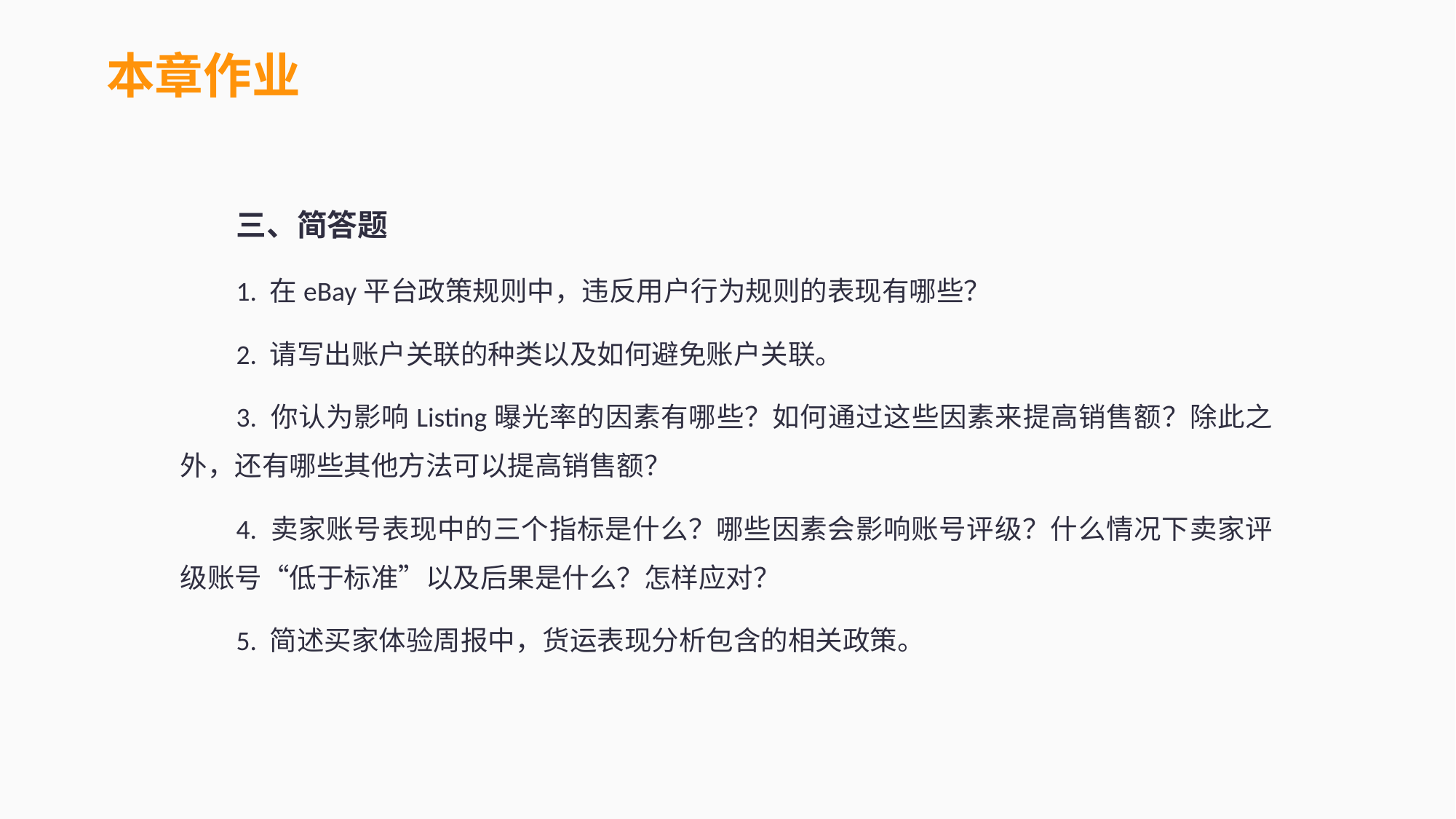

本章作业
三、简答题
1. 在eBay平台政策规则中，违反用户行为规则的表现有哪些？
2. 请写出账户关联的种类以及如何避免账户关联。
3. 你认为影响Listing曝光率的因素有哪些？如何通过这些因素来提高销售额？除此之外，还有哪些其他方法可以提高销售额？
4. 卖家账号表现中的三个指标是什么？哪些因素会影响账号评级？什么情况下卖家评级账号“低于标准”以及后果是什么？怎样应对？
5. 简述买家体验周报中，货运表现分析包含的相关政策。